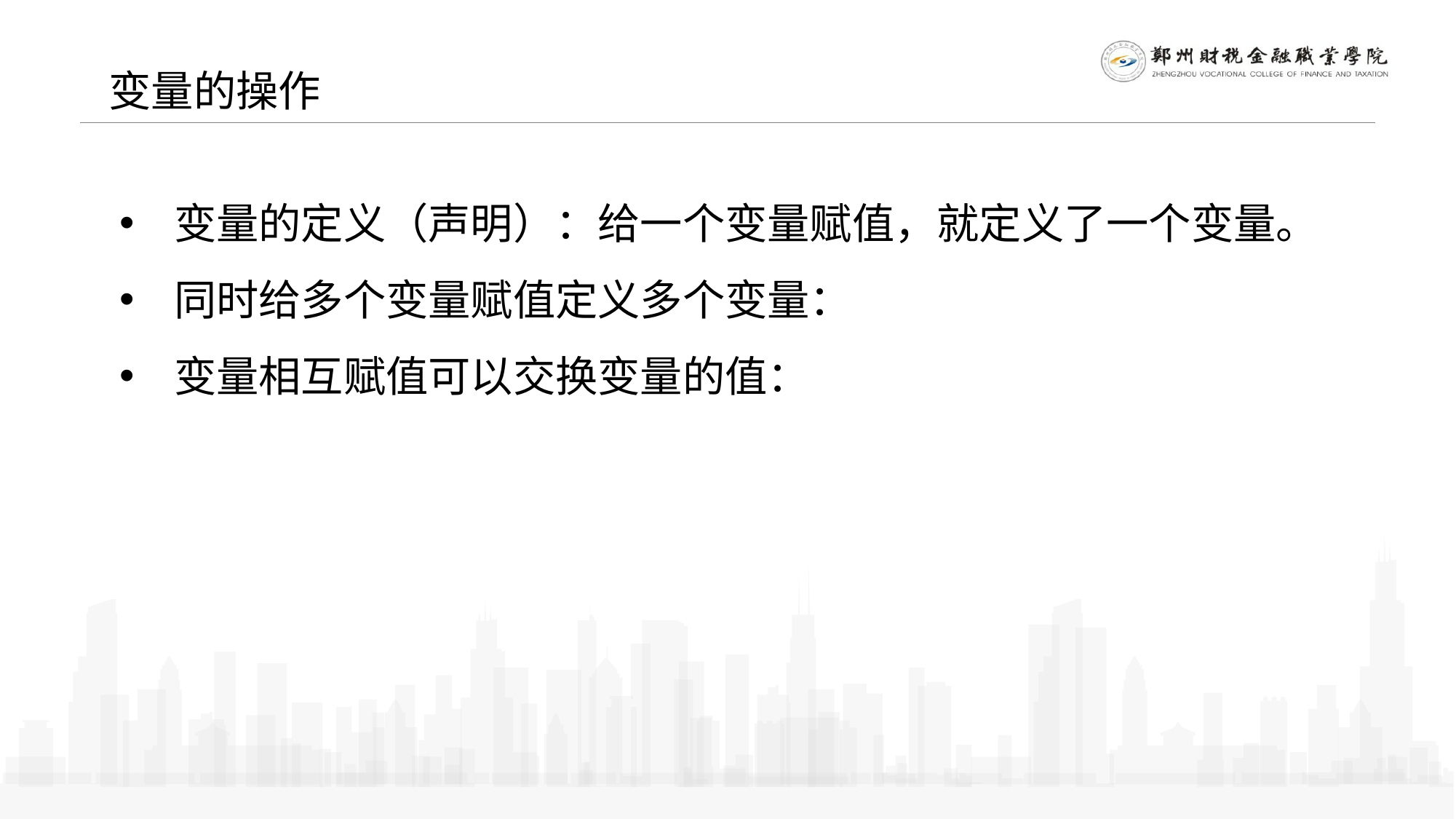

变量的操作
变量的定义（声明）：给一个变量赋值，就定义了一个变量。
同时给多个变量赋值定义多个变量：
变量相互赋值可以交换变量的值：